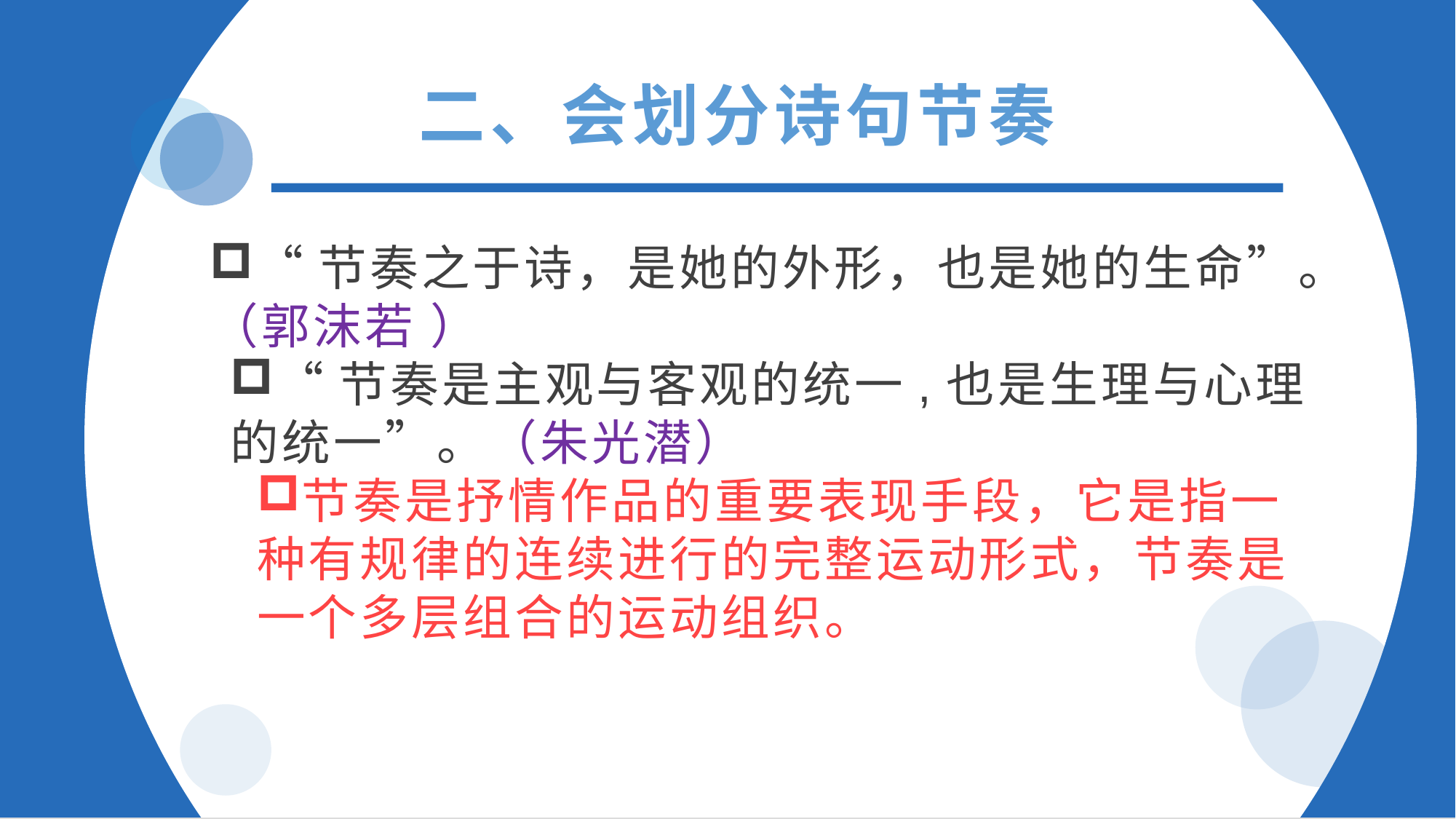

二、会划分诗句节奏

“节奏之于诗，是她的外形，也是她的生命”。（郭沫若 ）
“节奏是主观与客观的统一,也是生理与心理的统一”。（朱光潜）
节奏是抒情作品的重要表现手段，它是指一种有规律的连续进行的完整运动形式，节奏是一个多层组合的运动组织。